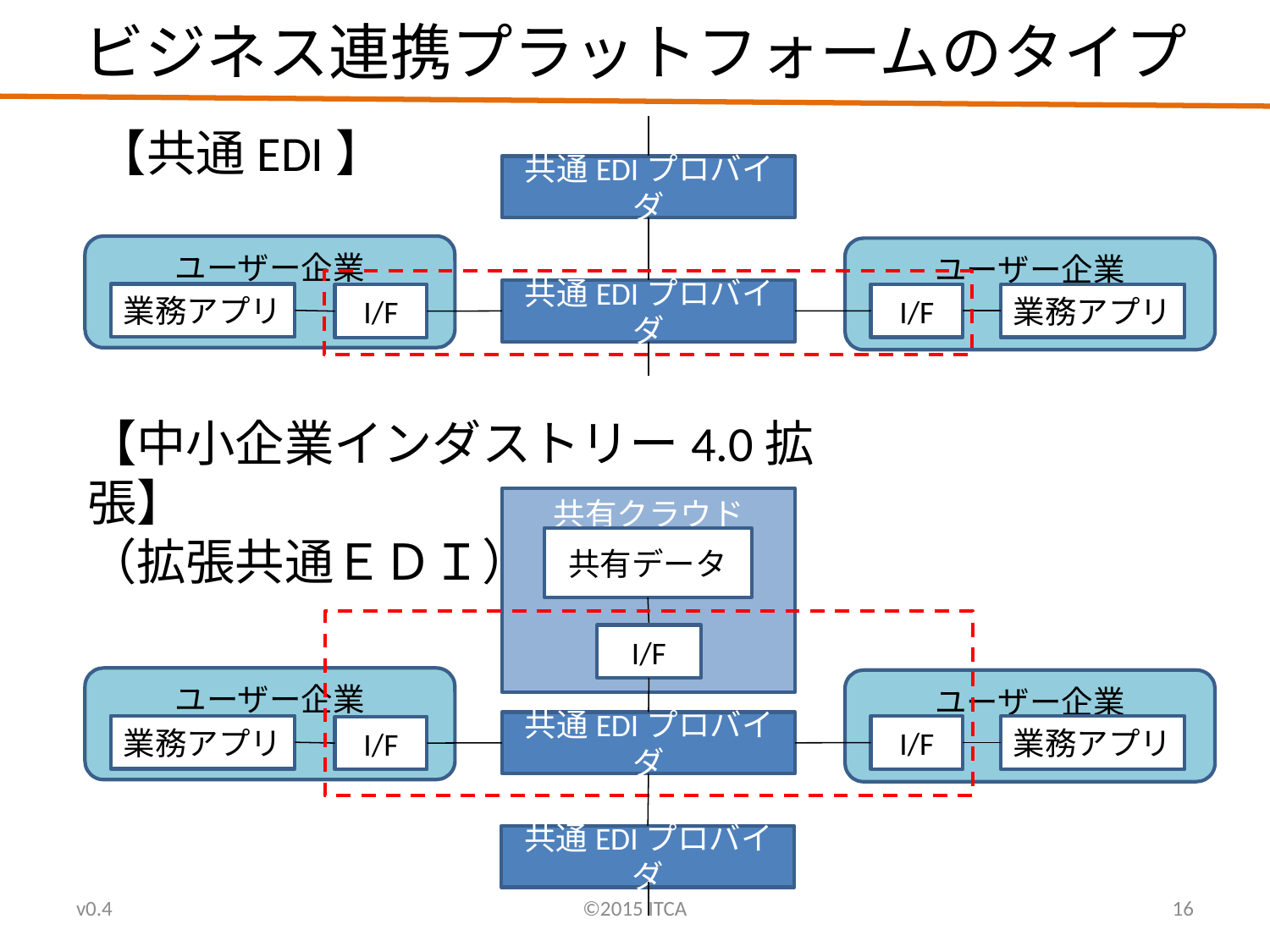

# ビジネス連携プラットフォームのタイプ
【共通EDI】
共通EDIプロバイダ
ユーザー企業
ユーザー企業

共通EDIプロバイダ
業務アプリ
I/F
業務アプリ
I/F
【中小企業インダストリー4.0拡張】
（拡張共通ＥＤＩ）
共有クラウド
共有データ

I/F
ユーザー企業
ユーザー企業
共通EDIプロバイダ
業務アプリ
I/F
業務アプリ
I/F
共通EDIプロバイダ
v0.4
©2015 ITCA
16